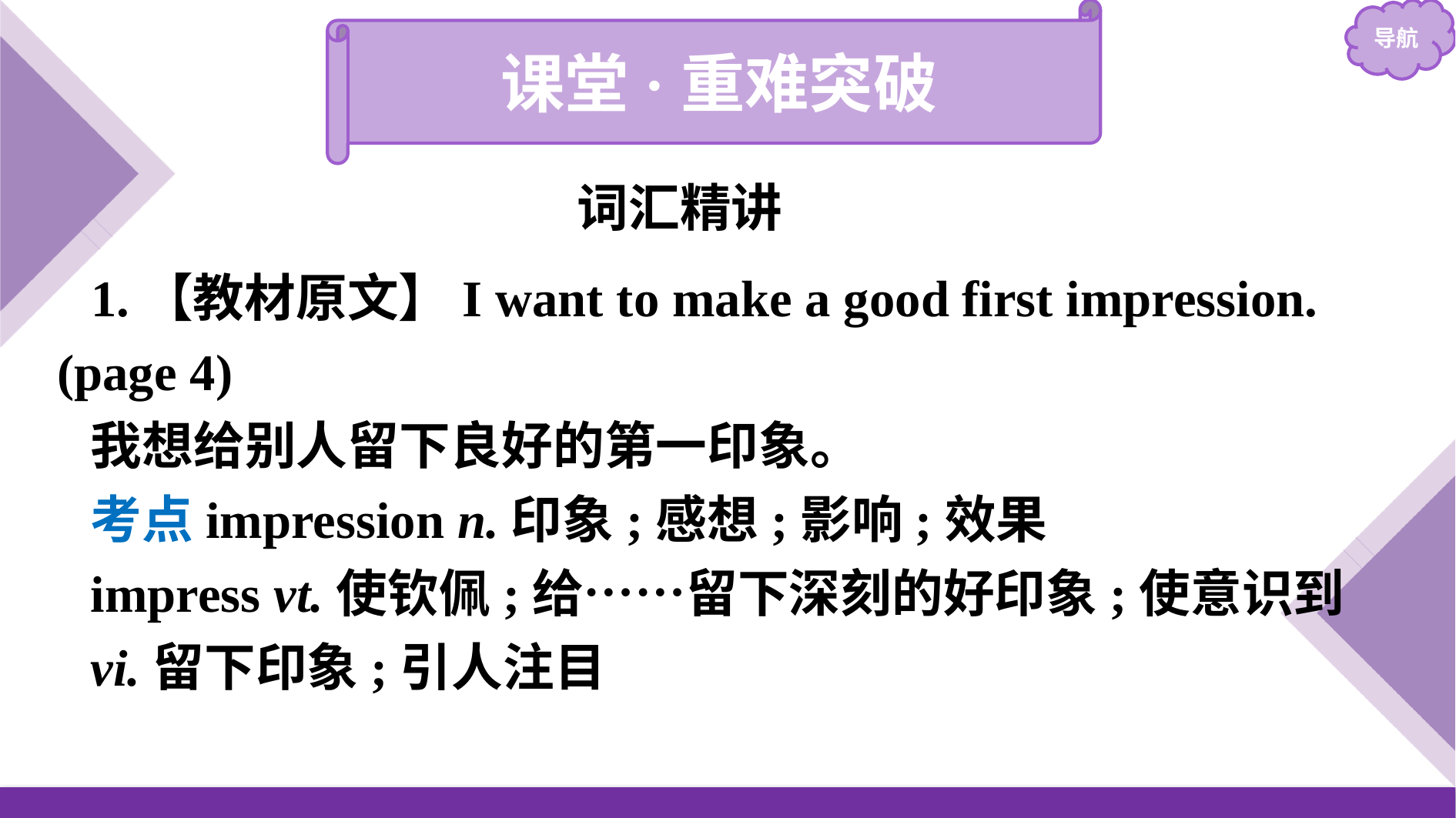

课堂·重难突破
词汇精讲
1.【教材原文】I want to make a good first impression. (page 4)
我想给别人留下良好的第一印象。
考点impression n.印象;感想;影响;效果
impress vt.使钦佩;给……留下深刻的好印象;使意识到
vi.留下印象;引人注目